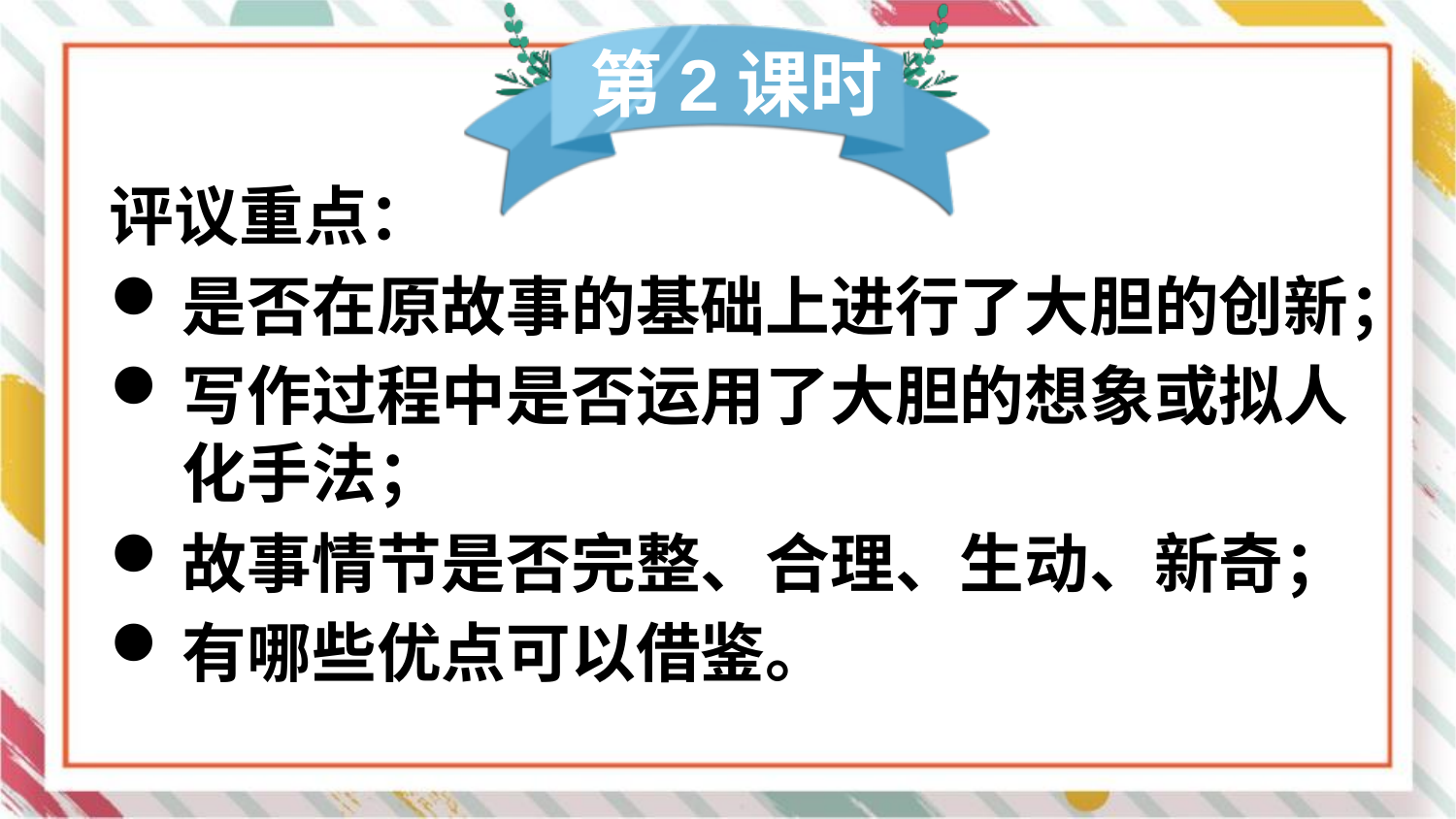

第2课时
评议重点：
是否在原故事的基础上进行了大胆的创新；
写作过程中是否运用了大胆的想象或拟人化手法；
故事情节是否完整、合理、生动、新奇；
有哪些优点可以借鉴。